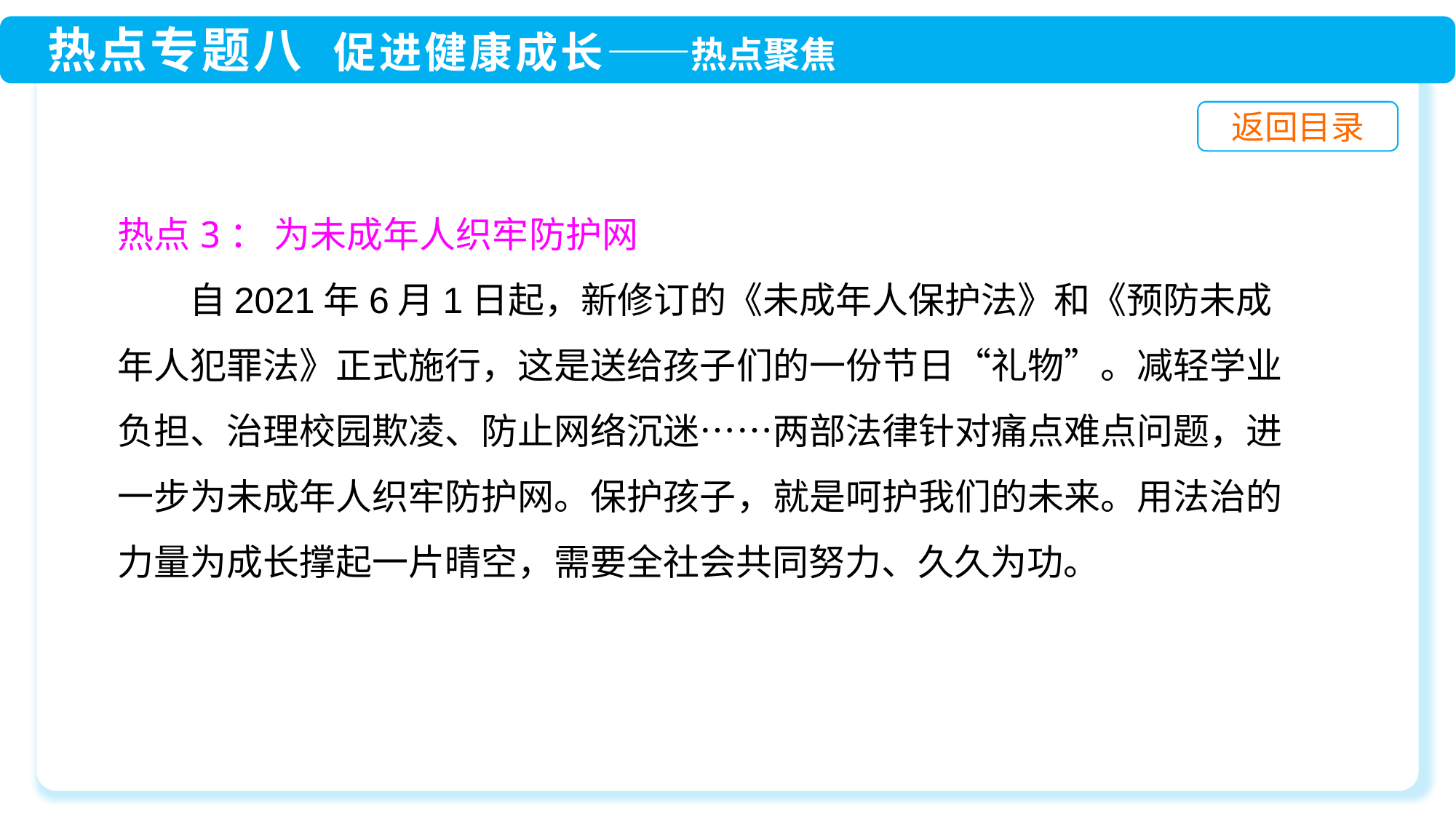

热点3： 为未成年人织牢防护网
 自2021年6月1日起，新修订的《未成年人保护法》和《预防未成年人犯罪法》正式施行，这是送给孩子们的一份节日“礼物”。减轻学业负担、治理校园欺凌、防止网络沉迷……两部法律针对痛点难点问题，进一步为未成年人织牢防护网。保护孩子，就是呵护我们的未来。用法治的力量为成长撑起一片晴空，需要全社会共同努力、久久为功。